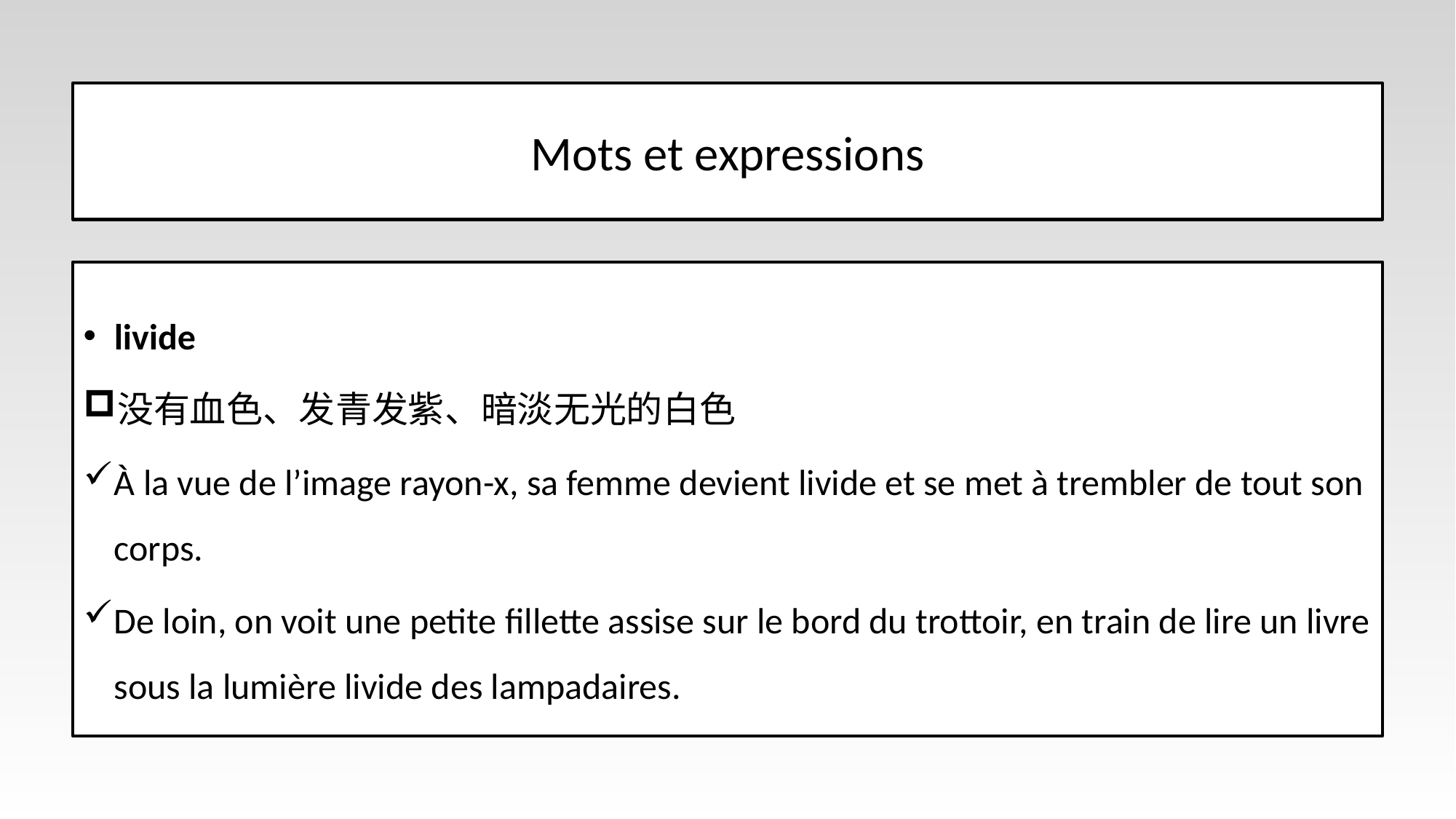

# Mots et expressions
livide
没有血色、发青发紫、暗淡无光的白色
À la vue de l’image rayon-x, sa femme devient livide et se met à trembler de tout son corps.
De loin, on voit une petite fillette assise sur le bord du trottoir, en train de lire un livre sous la lumière livide des lampadaires.